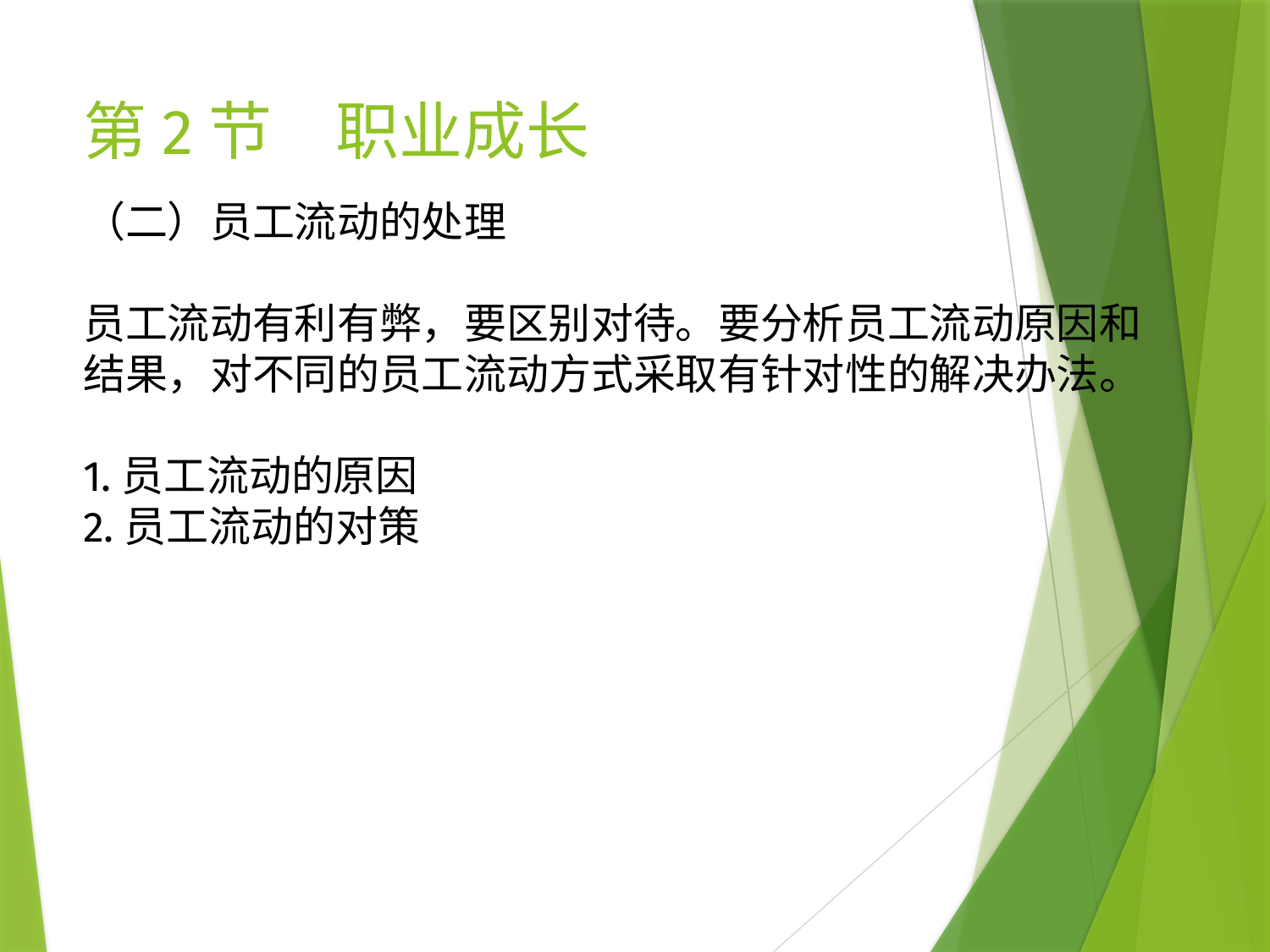

# 第2节　职业成长
（二）员工流动的处理

员工流动有利有弊，要区别对待。要分析员工流动原因和结果，对不同的员工流动方式采取有针对性的解决办法。

1.员工流动的原因
2.员工流动的对策